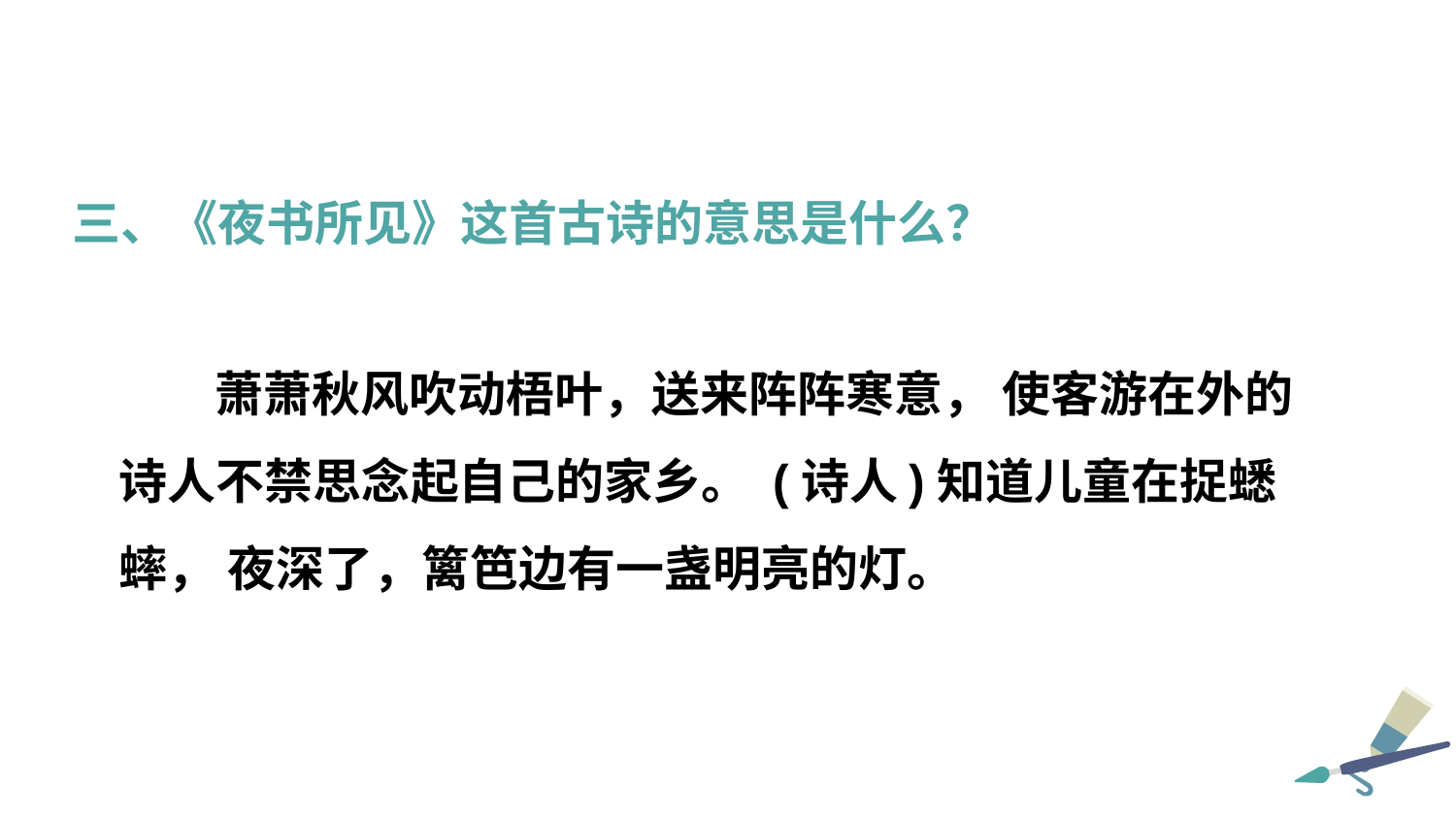

三、《夜书所见》这首古诗的意思是什么？
 萧萧秋风吹动梧叶，送来阵阵寒意， 使客游在外的诗人不禁思念起自己的家乡。 (诗人)知道儿童在捉蟋蟀， 夜深了，篱笆边有一盏明亮的灯。